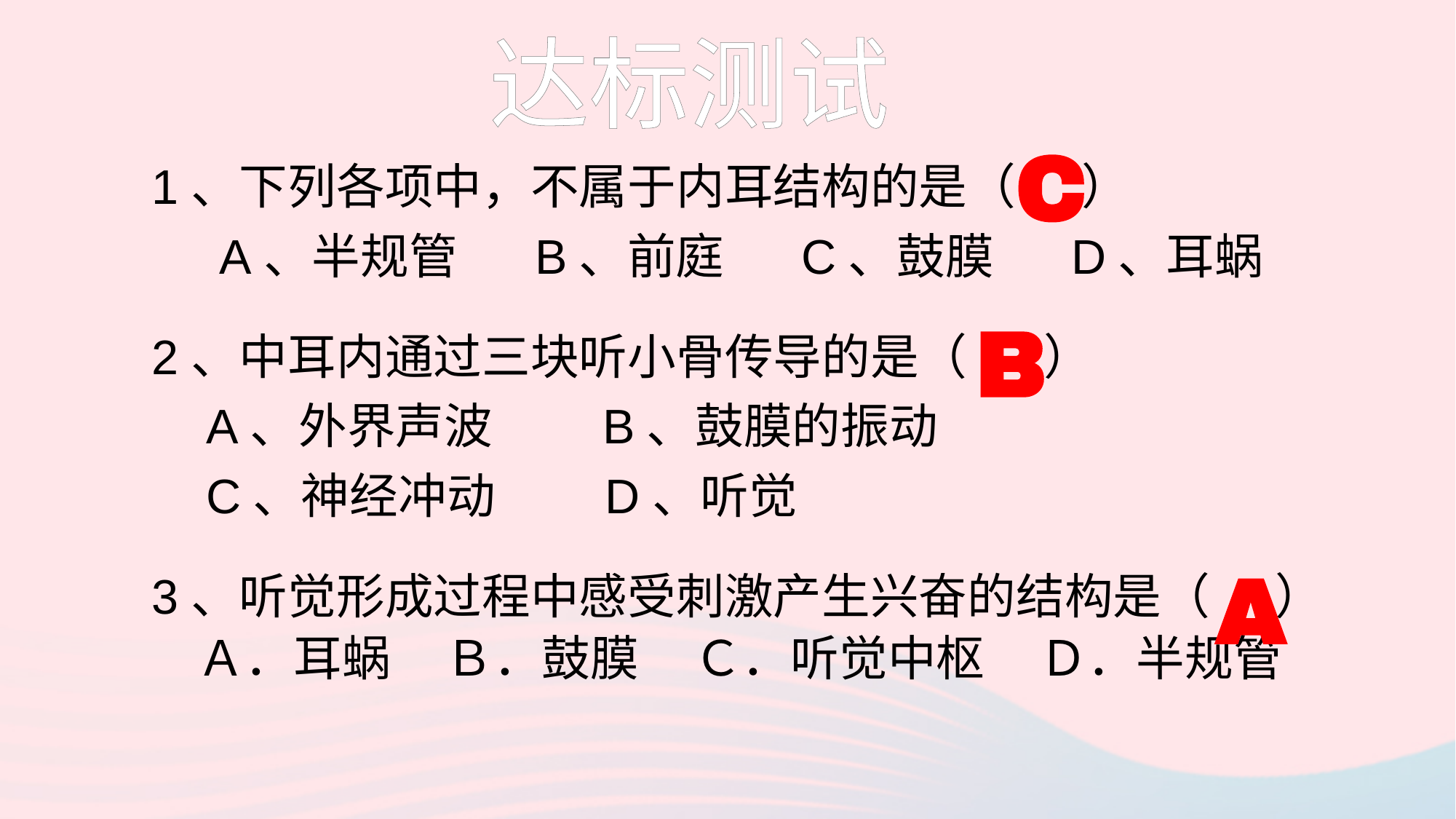

达标测试
C
1、下列各项中，不属于内耳结构的是（      ）
     A、半规管      B、前庭      C、鼓膜      D、耳蜗
2、中耳内通过三块听小骨传导的是（       ）
    A、外界声波         B、鼓膜的振动
    C、神经冲动         D、听觉
3、听觉形成过程中感受刺激产生兴奋的结构是（      ）
   Ａ．耳蜗     Ｂ．鼓膜     Ｃ．听觉中枢     Ｄ．半规管
B
A